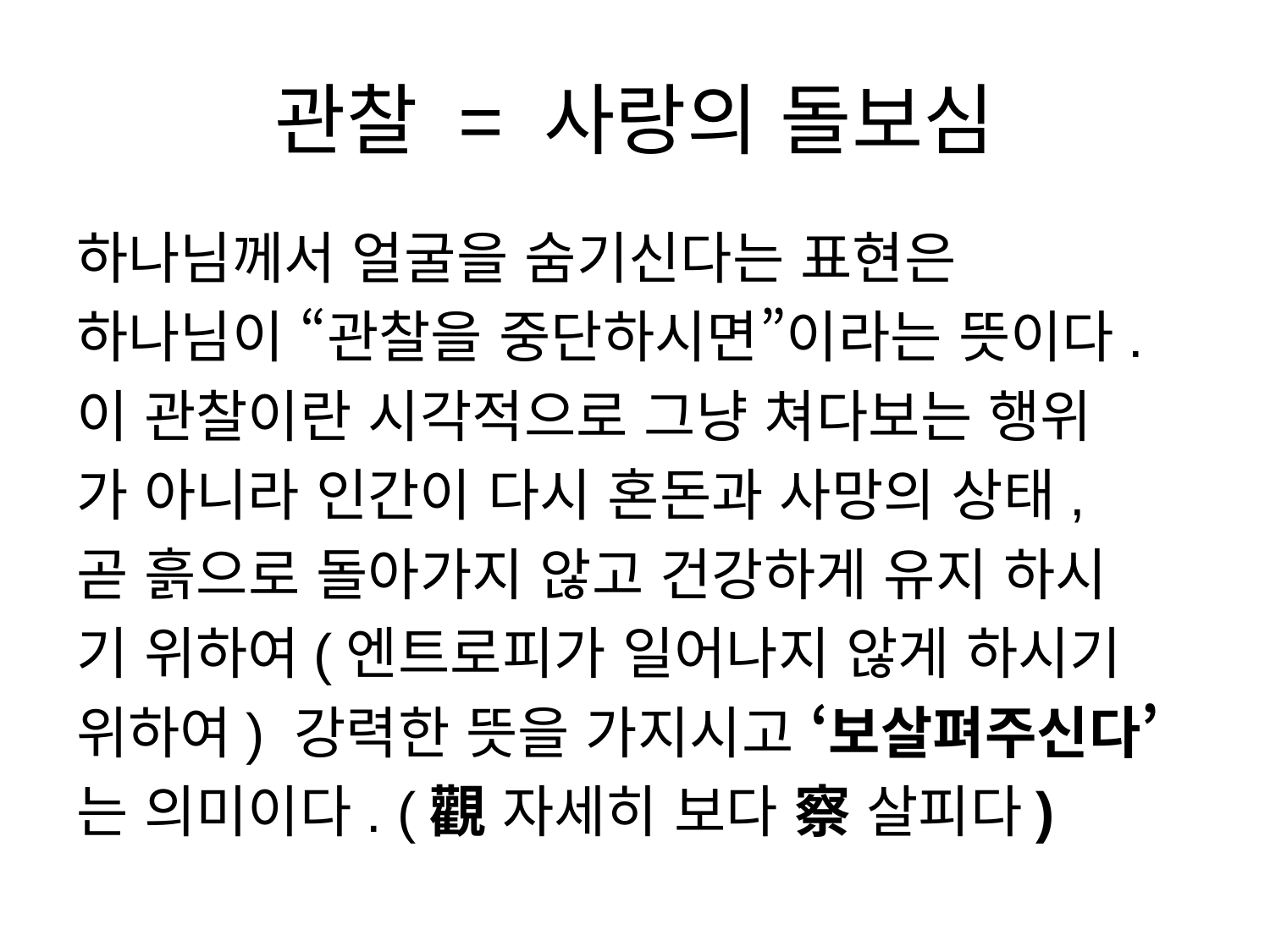

# 관찰 = 사랑의 돌보심
하나님께서 얼굴을 숨기신다는 표현은
하나님이 “관찰을 중단하시면”이라는 뜻이다.
이 관찰이란 시각적으로 그냥 쳐다보는 행위
가 아니라 인간이 다시 혼돈과 사망의 상태,
곧 흙으로 돌아가지 않고 건강하게 유지 하시
기 위하여(엔트로피가 일어나지 않게 하시기
위하여) 강력한 뜻을 가지시고 ‘보살펴주신다’
는 의미이다. (觀 자세히 보다 察 살피다)